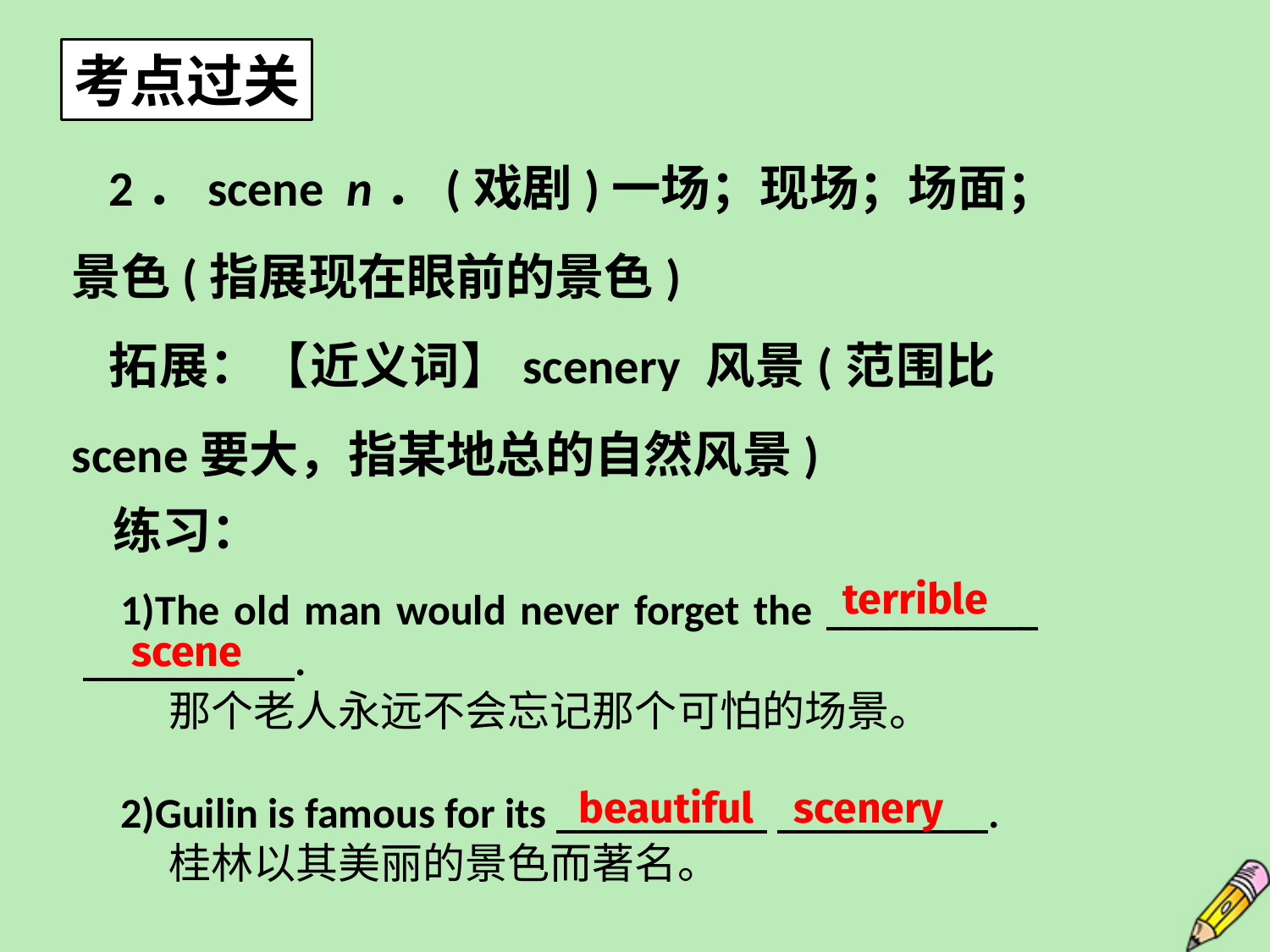

考点过关
2．scene  n．(戏剧)一场；现场；场面；景色(指展现在眼前的景色)
拓展：【近义词】scenery 风景(范围比scene要大，指某地总的自然风景)
练习：
terrible
1)The old man would never forget the __________ __________.
    那个老人永远不会忘记那个可怕的场景。

2)Guilin is famous for its __________ __________.
    桂林以其美丽的景色而著名。
scene
beautiful    scenery
5